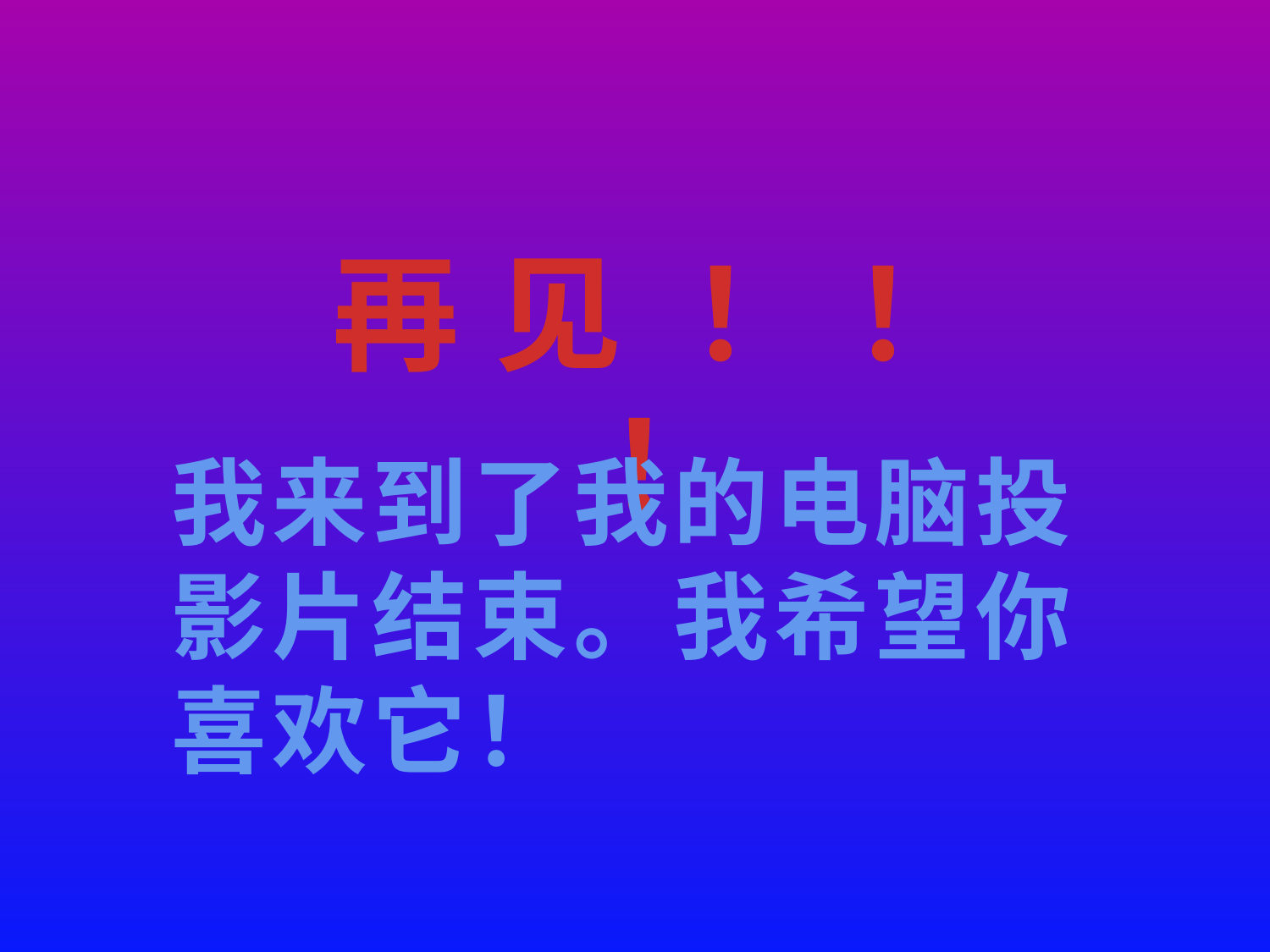

#

再 见 ！ ！ ！
我来到了我的电脑投影片结束。我希望你喜欢它！